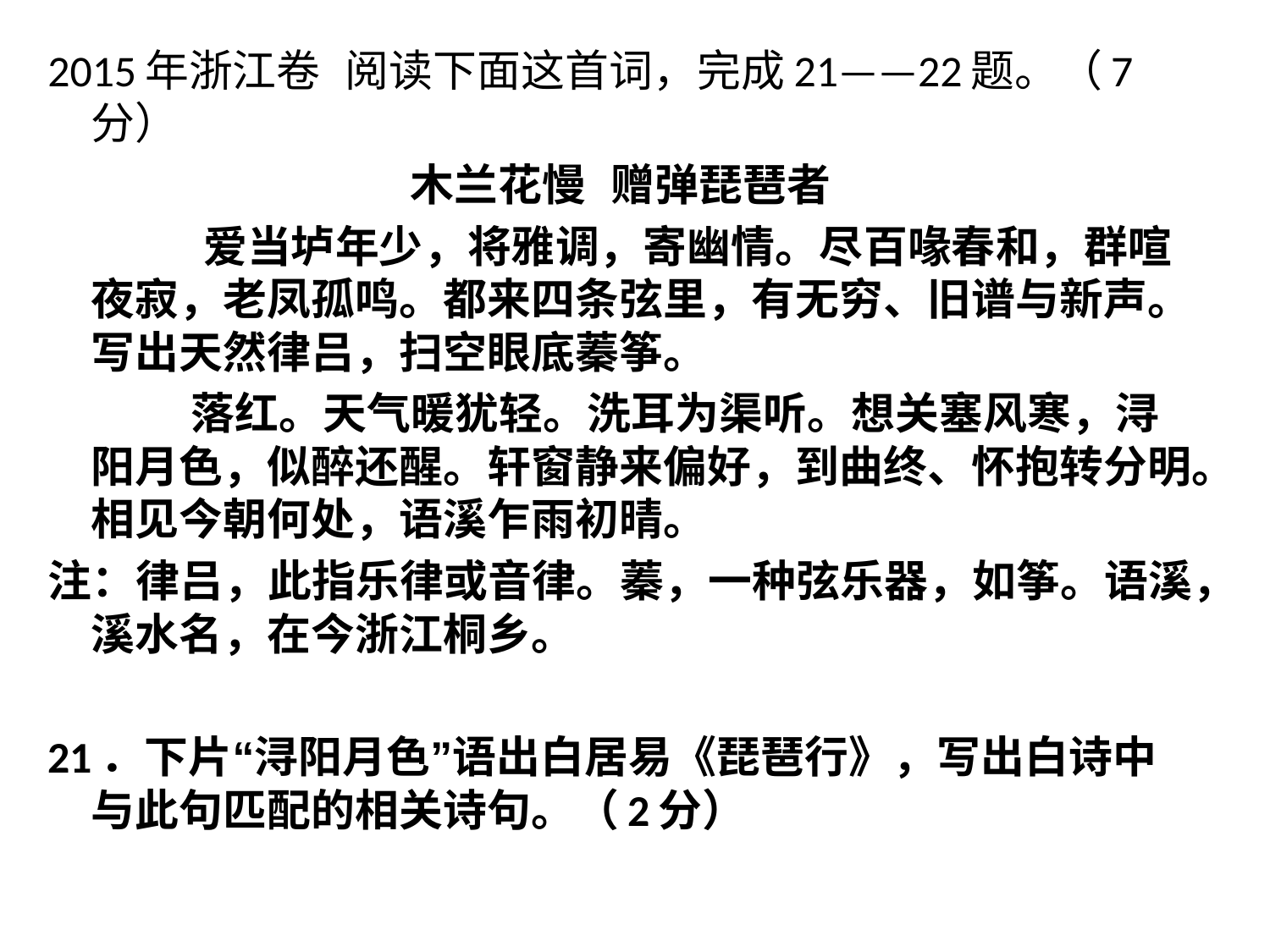

2015年浙江卷  阅读下面这首词，完成21——22题。（7分）
木兰花慢  赠弹琵琶者
            爱当垆年少，将雅调，寄幽情。尽百喙春和，群喧夜寂，老凤孤鸣。都来四条弦里，有无穷、旧谱与新声。写出天然律吕，扫空眼底蓁筝。
           落红。天气暖犹轻。洗耳为渠听。想关塞风寒，浔阳月色，似醉还醒。轩窗静来偏好，到曲终、怀抱转分明。相见今朝何处，语溪乍雨初晴。
注：律吕，此指乐律或音律。蓁，一种弦乐器，如筝。语溪，溪水名，在今浙江桐乡。

21．下片“浔阳月色”语出白居易《琵琶行》，写出白诗中与此句匹配的相关诗句。（2分）